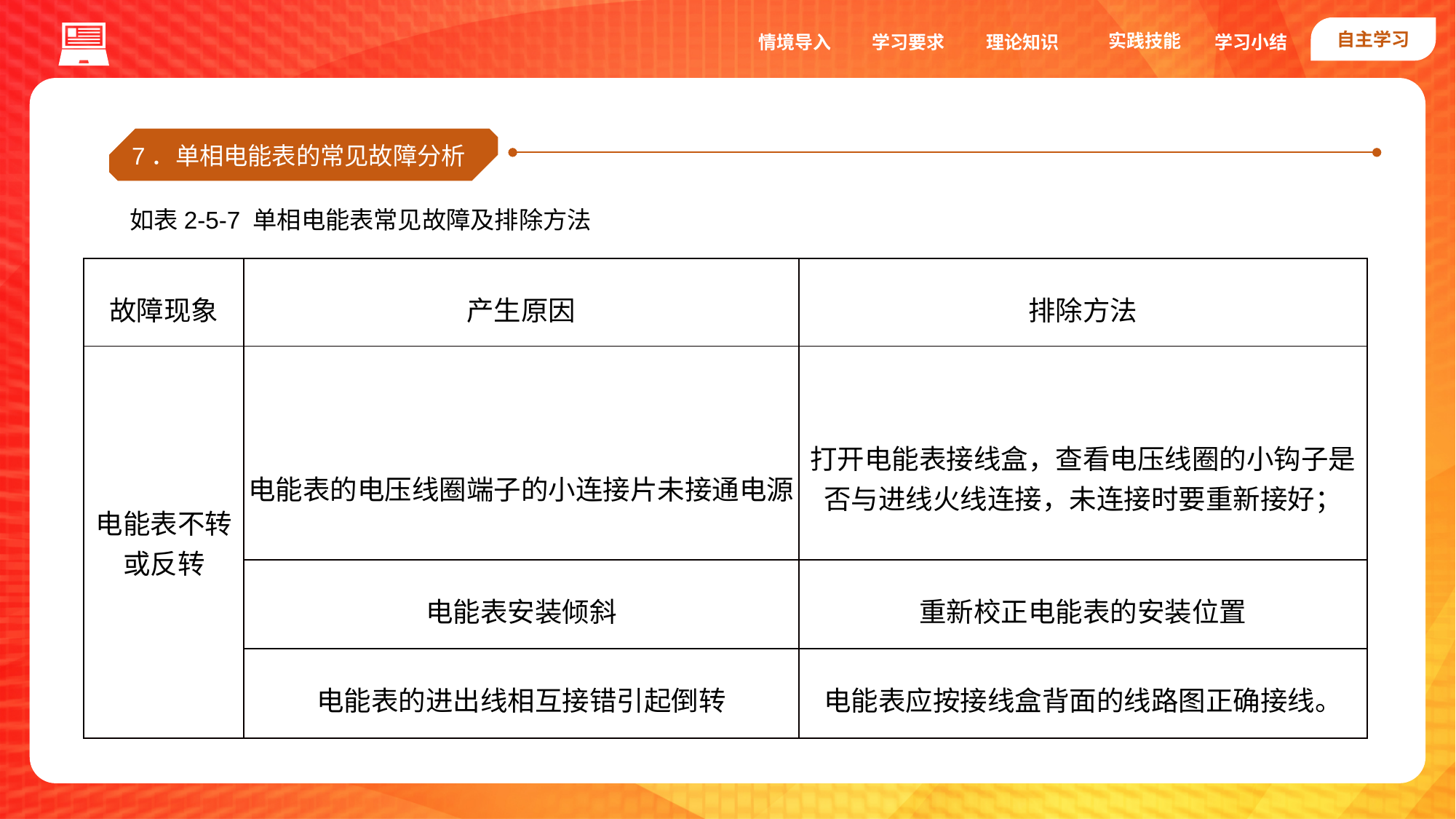

自主学习
实践技能
情境导入
学习要求
理论知识
学习小结

7．单相电能表的常见故障分析
如表2-5-7 单相电能表常见故障及排除方法
| 故障现象 | 产生原因 | 排除方法 |
| --- | --- | --- |
| 电能表不转或反转 | 电能表的电压线圈端子的小连接片未接通电源 | 打开电能表接线盒，查看电压线圈的小钩子是否与进线火线连接，未连接时要重新接好； |
|  | 电能表安装倾斜 | 重新校正电能表的安装位置 |
|  | 电能表的进出线相互接错引起倒转 | 电能表应按接线盒背面的线路图正确接线。 |